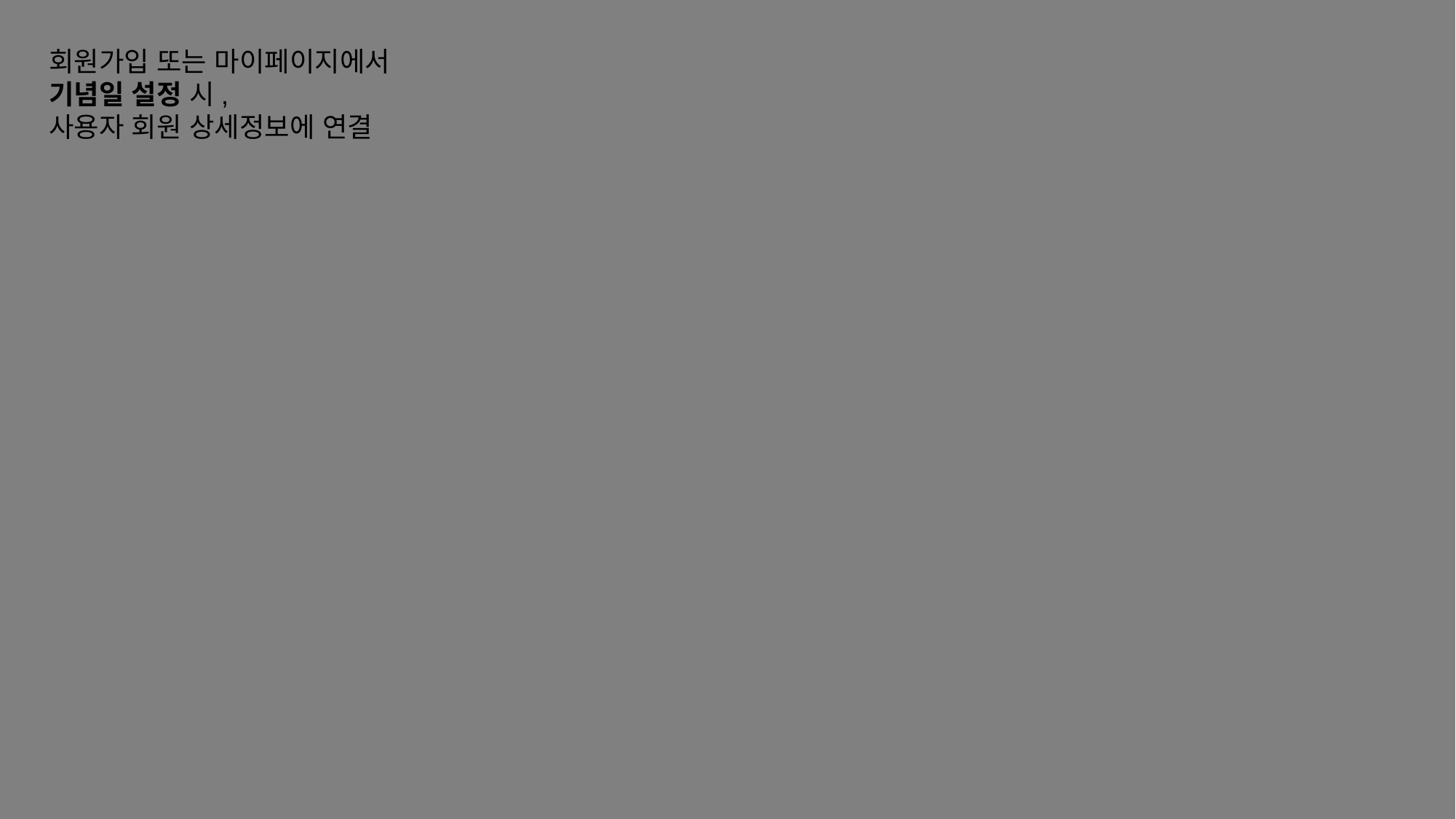

회원가입 또는 마이페이지에서
기념일 설정 시,
사용자 회원 상세정보에 연결